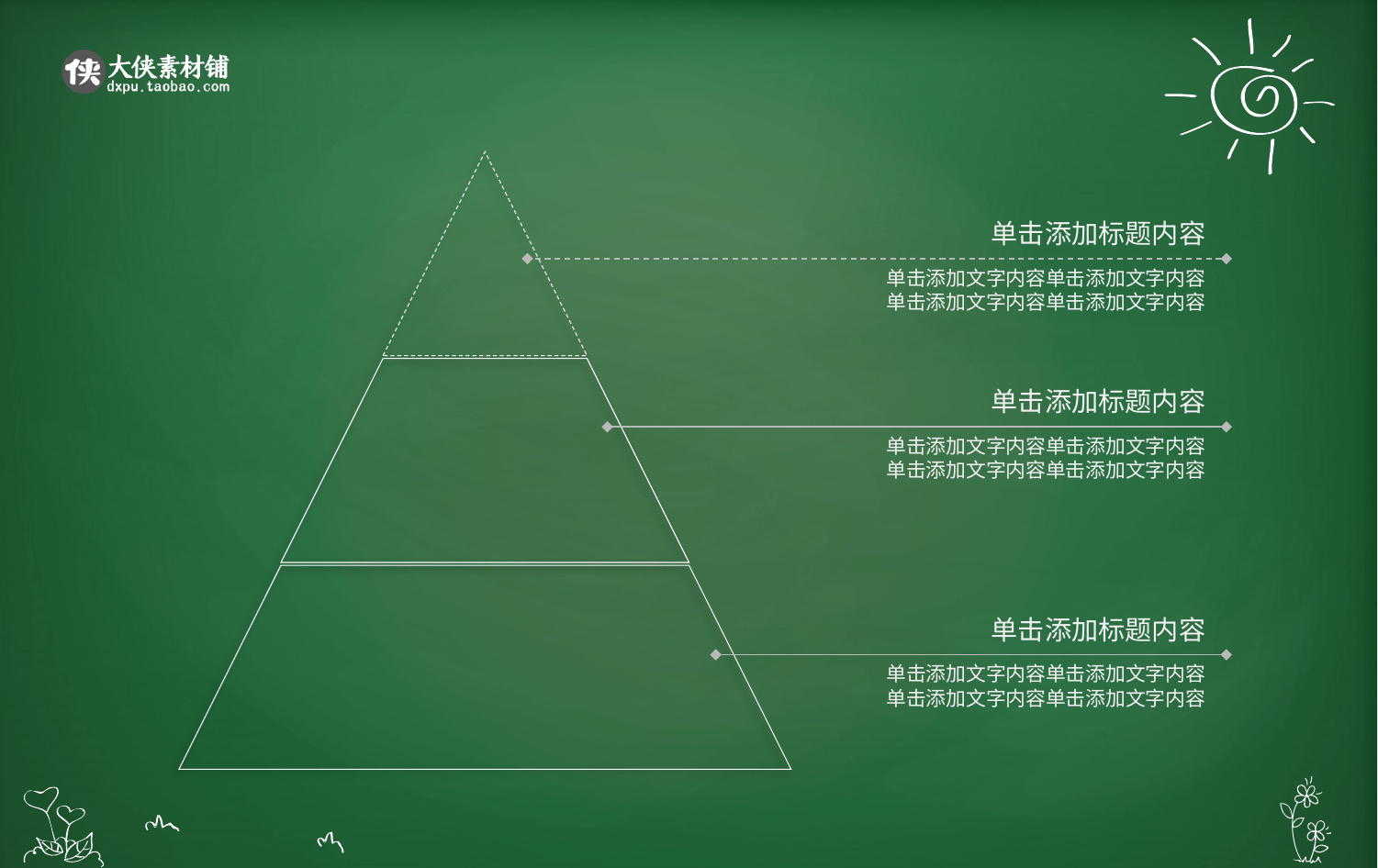

单击添加标题内容
单击添加文字内容单击添加文字内容
单击添加文字内容单击添加文字内容

单击添加标题内容
单击添加文字内容单击添加文字内容
单击添加文字内容单击添加文字内容

单击添加标题内容
单击添加文字内容单击添加文字内容
单击添加文字内容单击添加文字内容